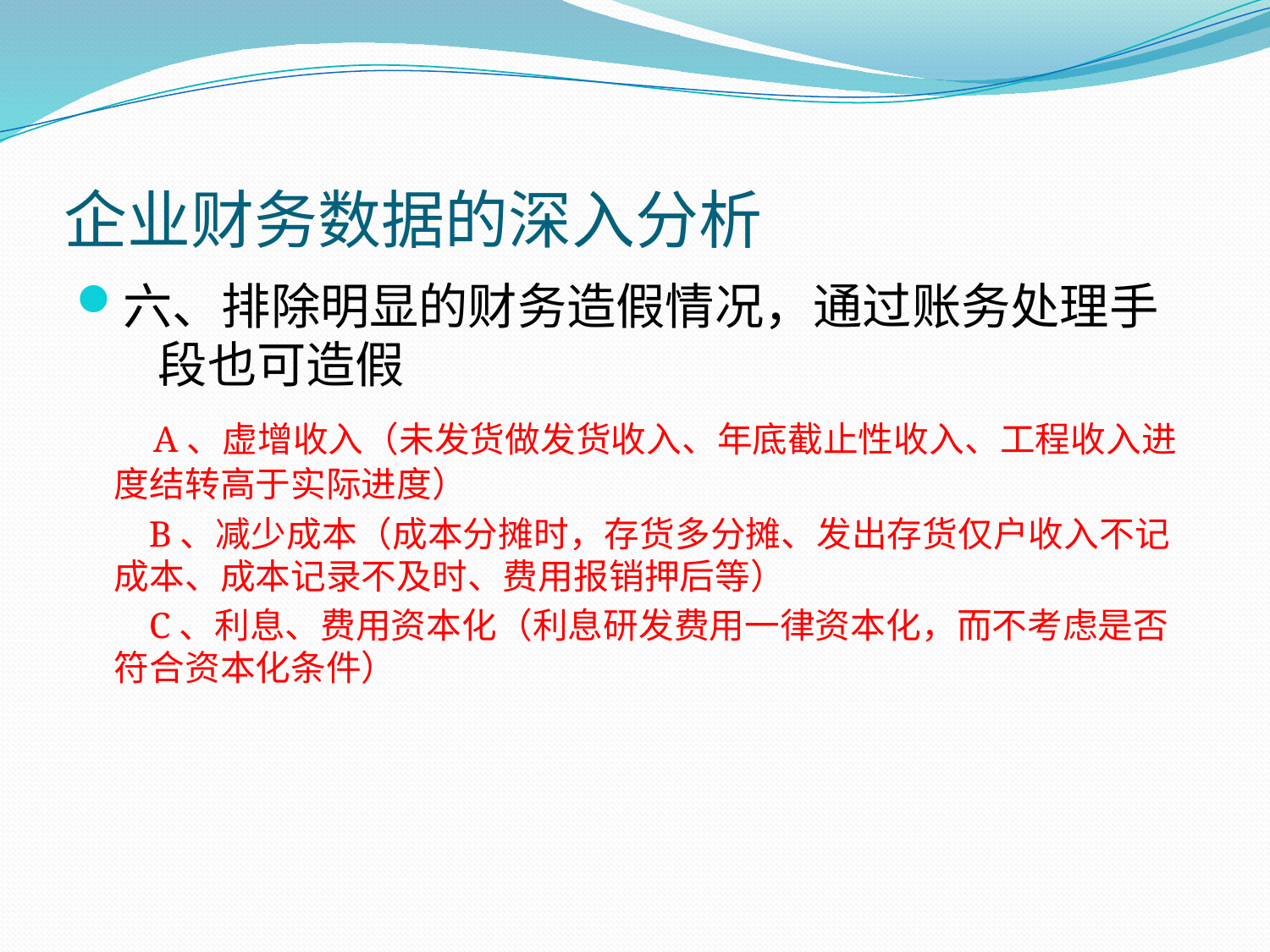

# 企业财务数据的深入分析
六、排除明显的财务造假情况，通过账务处理手        段也可造假
      A、虚增收入（未发货做发货收入、年底截止性收入、工程收入进度结转高于实际进度）
        B、减少成本（成本分摊时，存货多分摊、发出存货仅户收入不记成本、成本记录不及时、费用报销押后等）
        C、利息、费用资本化（利息研发费用一律资本化，而不考虑是否符合资本化条件）